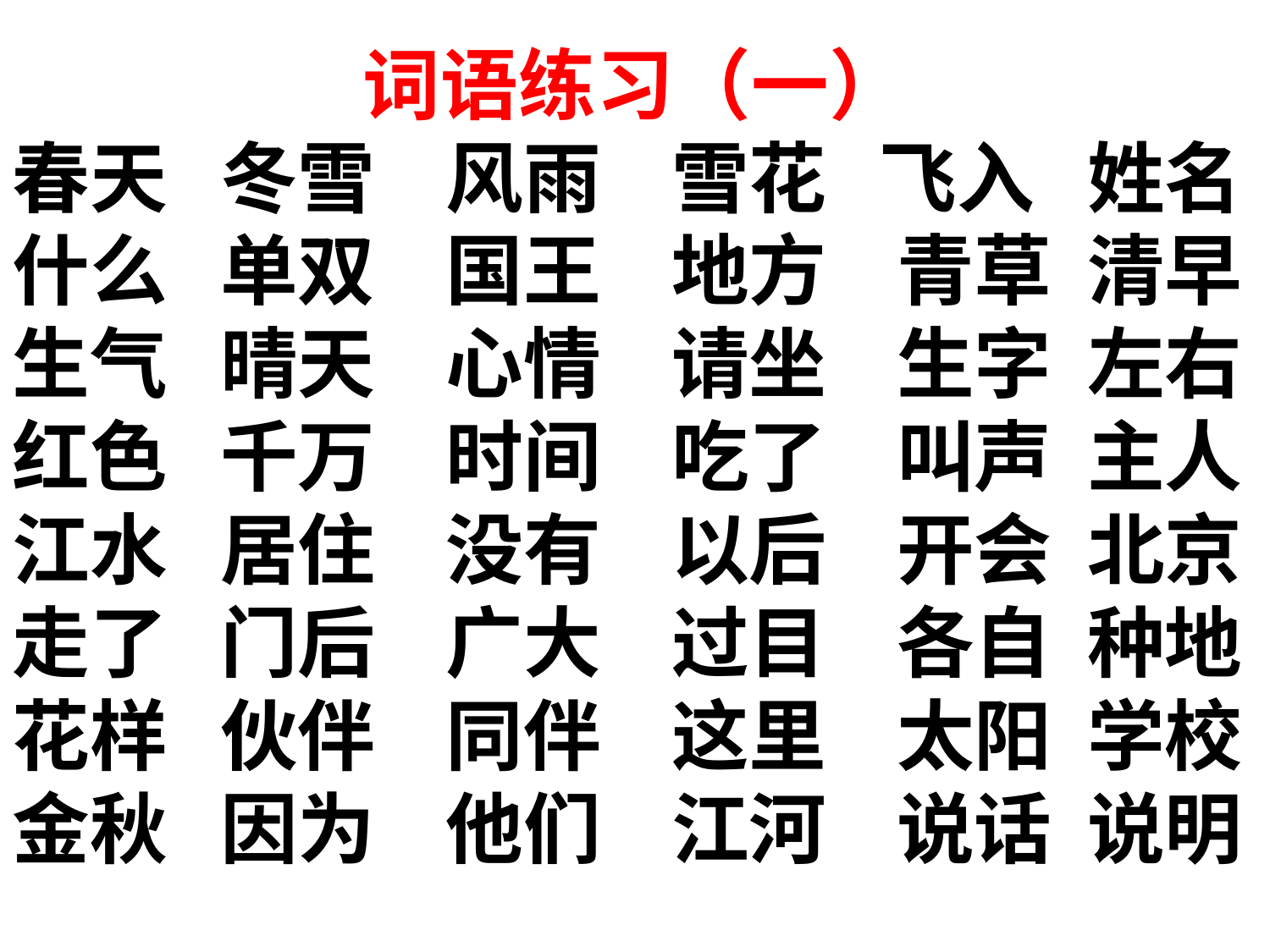

词语练习（一）
春天   冬雪    风雨    雪花   飞入   姓名
什么   单双    国王    地方    青草  清早
生气   晴天    心情    请坐    生字  左右
红色   千万    时间    吃了    叫声  主人
江水   居住    没有    以后    开会  北京
走了   门后    广大    过目    各自  种地
花样   伙伴    同伴    这里    太阳  学校
金秋   因为    他们    江河    说话  说明